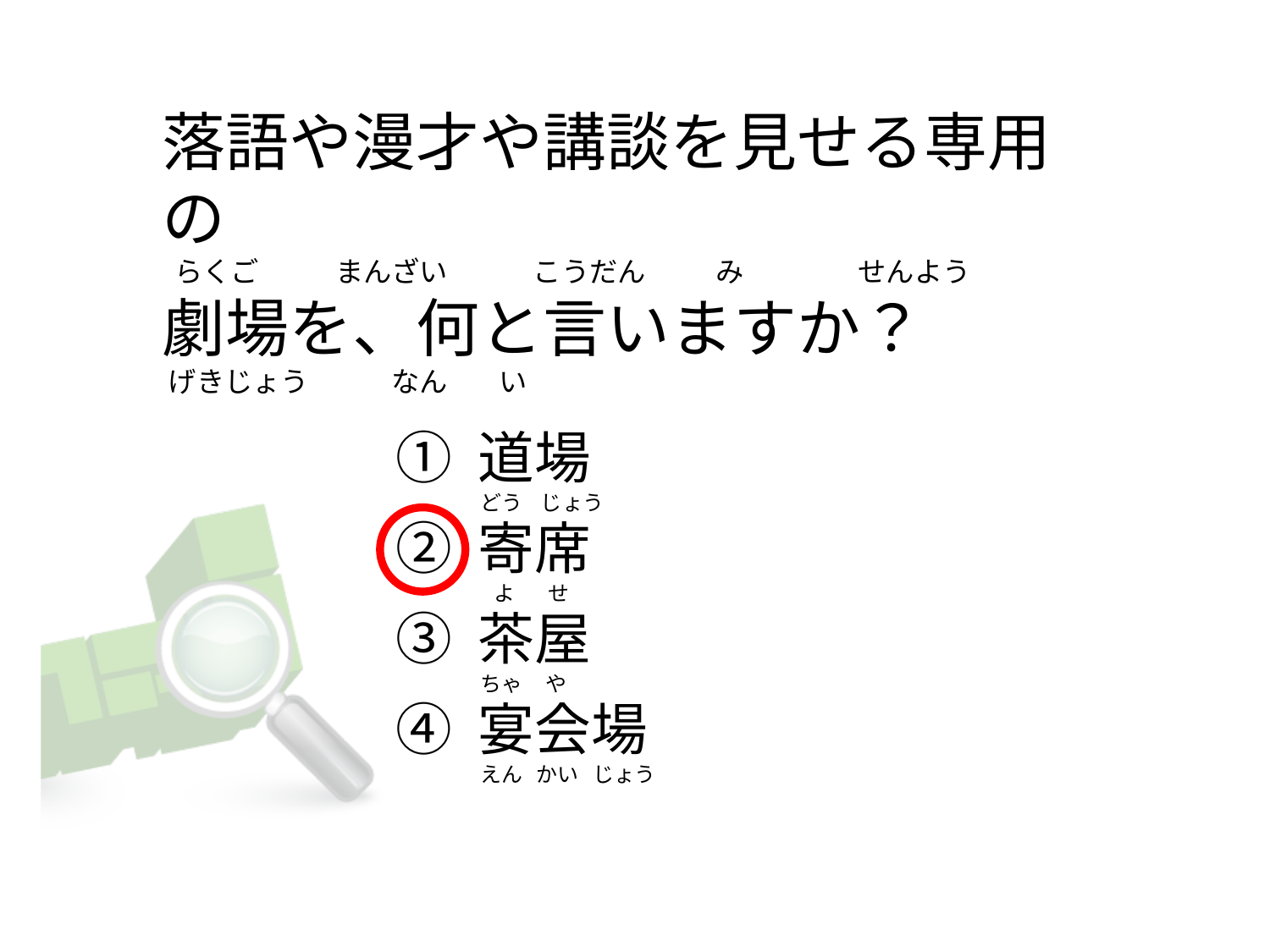

# 落語や漫才や講談を見せる専用の  らくご            まんざい     　    こうだん           み                  せんよう 劇場を、何と言いますか？  げきじょう             なん        い
① 道場
② 寄席
③ 茶屋
④ 宴会場
どう    じょう

  よ       せ
ちゃ     や
えん   かい   じょう